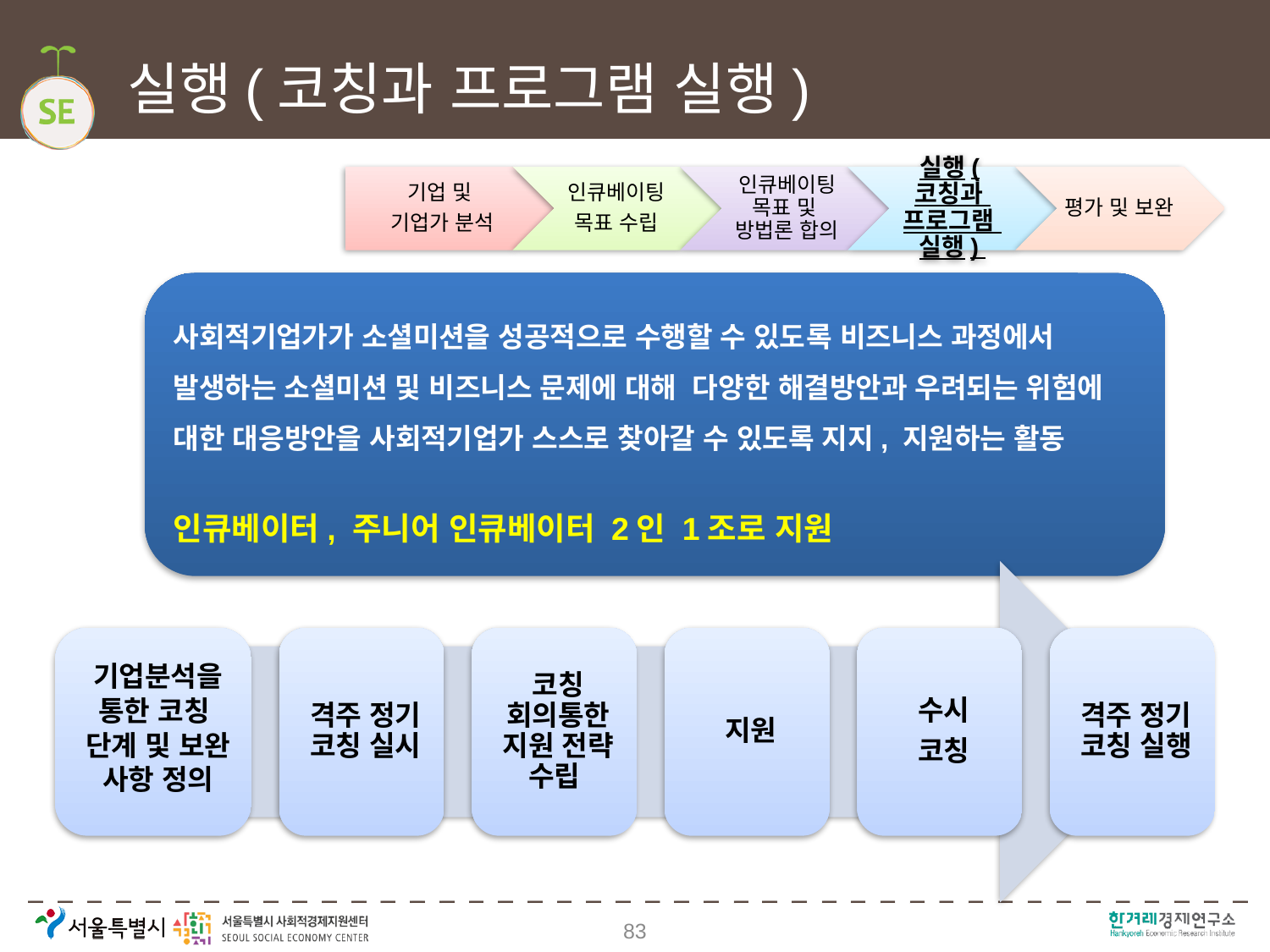

# 실행(코칭과 프로그램 실행)
기업 및
기업가 분석
인큐베이팅
목표 수립
인큐베이팅
목표 및
방법론 합의
실행(코칭과
프로그램
실행)
평가 및 보완

사회적기업가가 소셜미션을 성공적으로 수행할 수 있도록 비즈니스 과정에서 발생하는 소셜미션 및 비즈니스 문제에 대해  다양한 해결방안과 우려되는 위험에 대한 대응방안을 사회적기업가 스스로 찾아갈 수 있도록 지지, 지원하는 활동

인큐베이터, 주니어 인큐베이터 2인 1조로 지원
기업분석을
통한 코칭
단계 및 보완
사항 정의
격주 정기 코칭 실시
코칭 회의통한 지원 전략 수립
지원
수시
코칭
격주 정기 코칭 실행
83